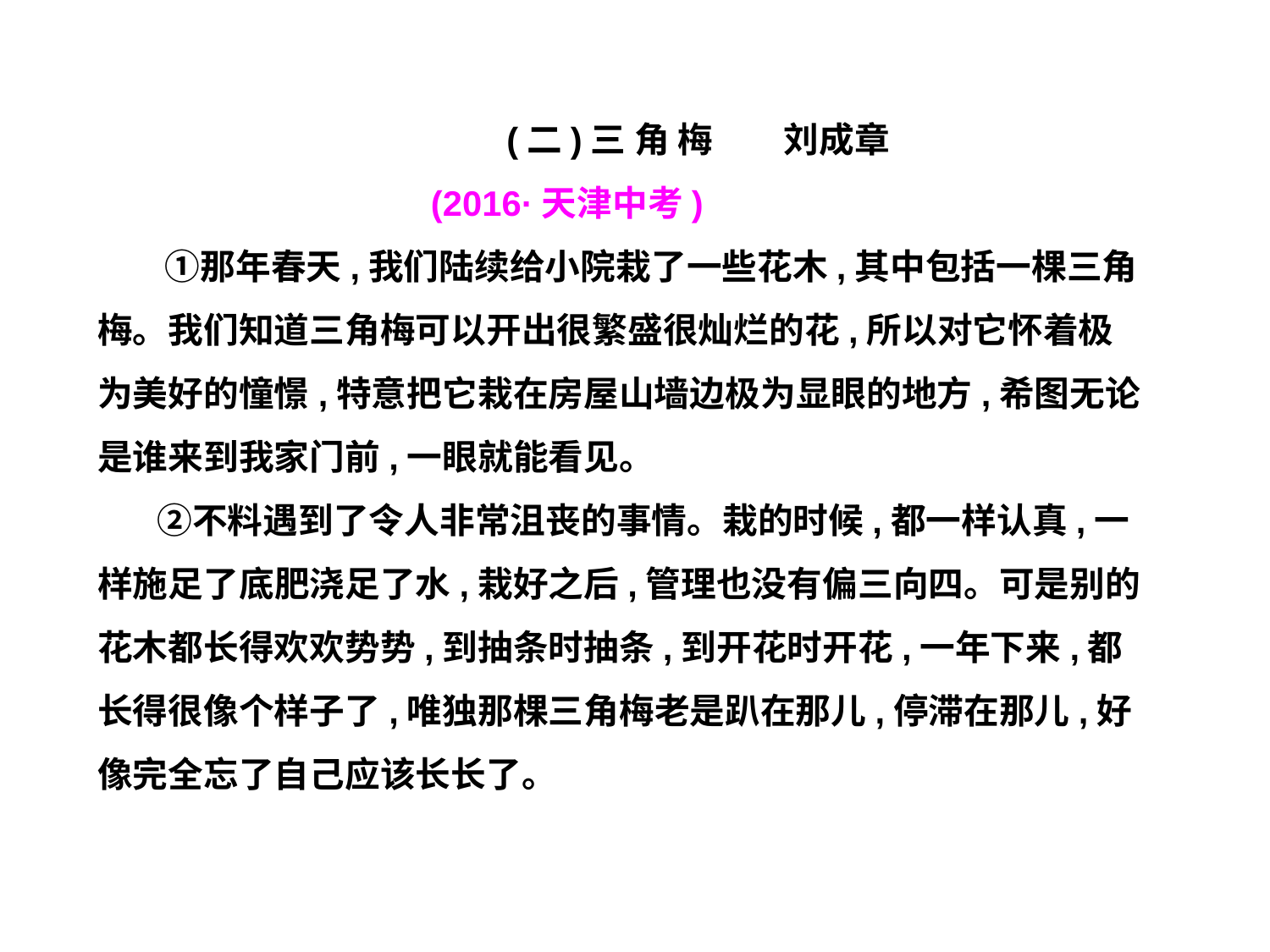

(二)三 角 梅　　刘成章
　                                    (2016·天津中考)
　    ①那年春天,我们陆续给小院栽了一些花木,其中包括一棵三角梅。我们知道三角梅可以开出很繁盛很灿烂的花,所以对它怀着极为美好的憧憬,特意把它栽在房屋山墙边极为显眼的地方,希图无论是谁来到我家门前,一眼就能看见。
　   ②不料遇到了令人非常沮丧的事情。栽的时候,都一样认真,一样施足了底肥浇足了水,栽好之后,管理也没有偏三向四。可是别的花木都长得欢欢势势,到抽条时抽条,到开花时开花,一年下来,都长得很像个样子了,唯独那棵三角梅老是趴在那儿,停滞在那儿,好像完全忘了自己应该长长了。